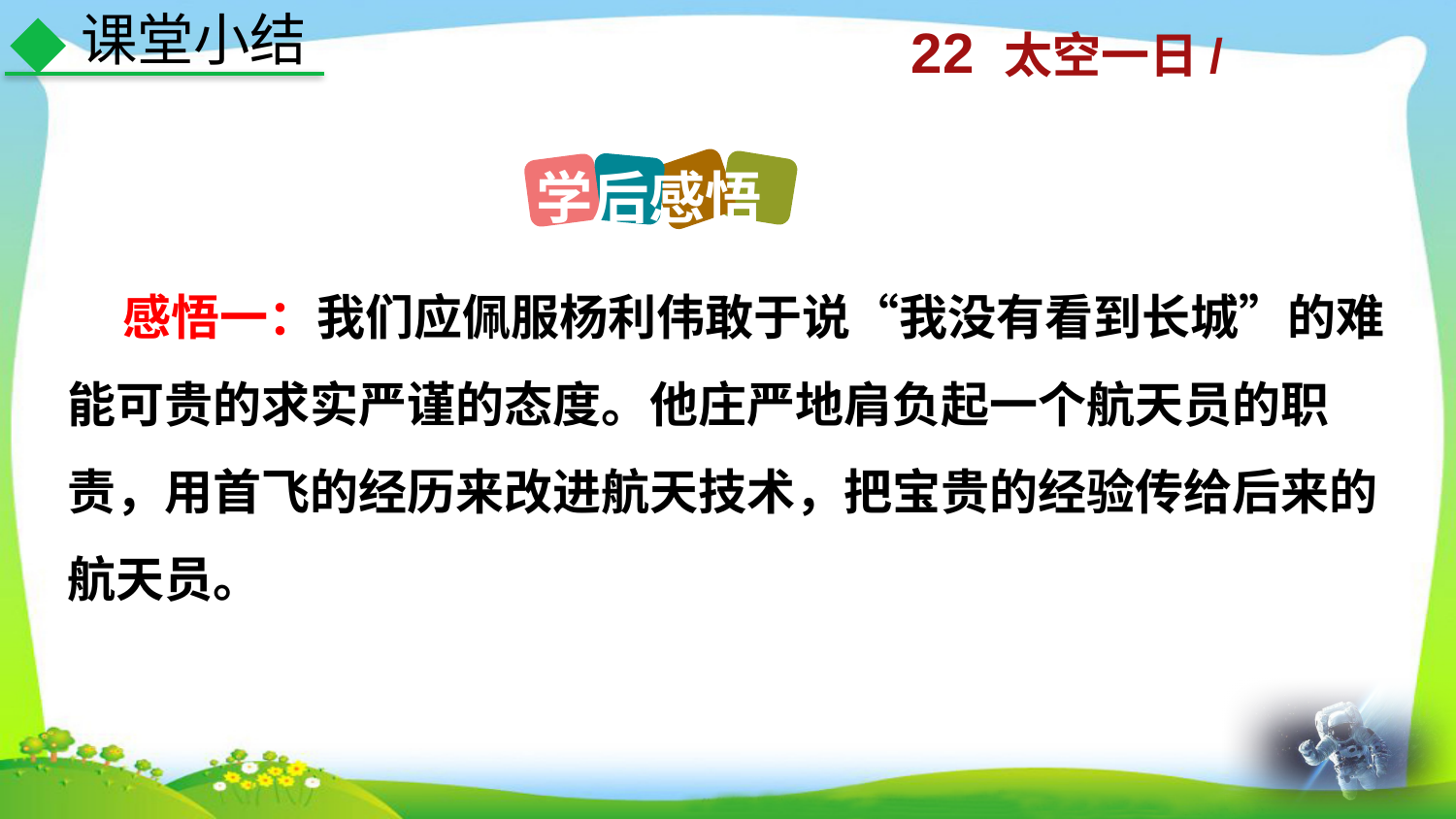

课堂小结

学后感悟

    感悟一：我们应佩服杨利伟敢于说“我没有看到长城”的难能可贵的求实严谨的态度。他庄严地肩负起一个航天员的职责，用首飞的经历来改进航天技术，把宝贵的经验传给后来的航天员。